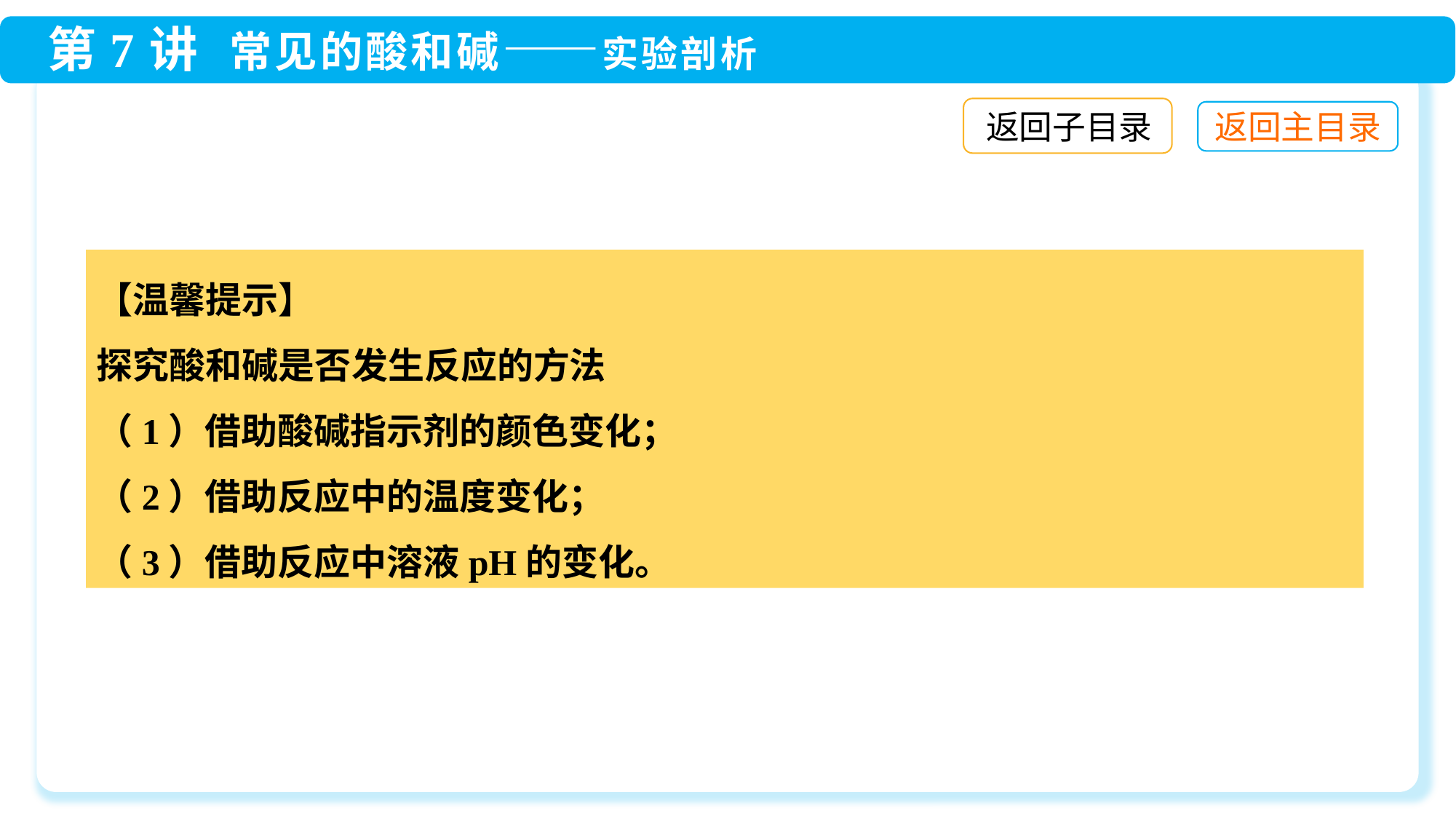

返回子目录
【温馨提示】
探究酸和碱是否发生反应的方法
（1）借助酸碱指示剂的颜色变化；
（2）借助反应中的温度变化；
（3）借助反应中溶液pH的变化。